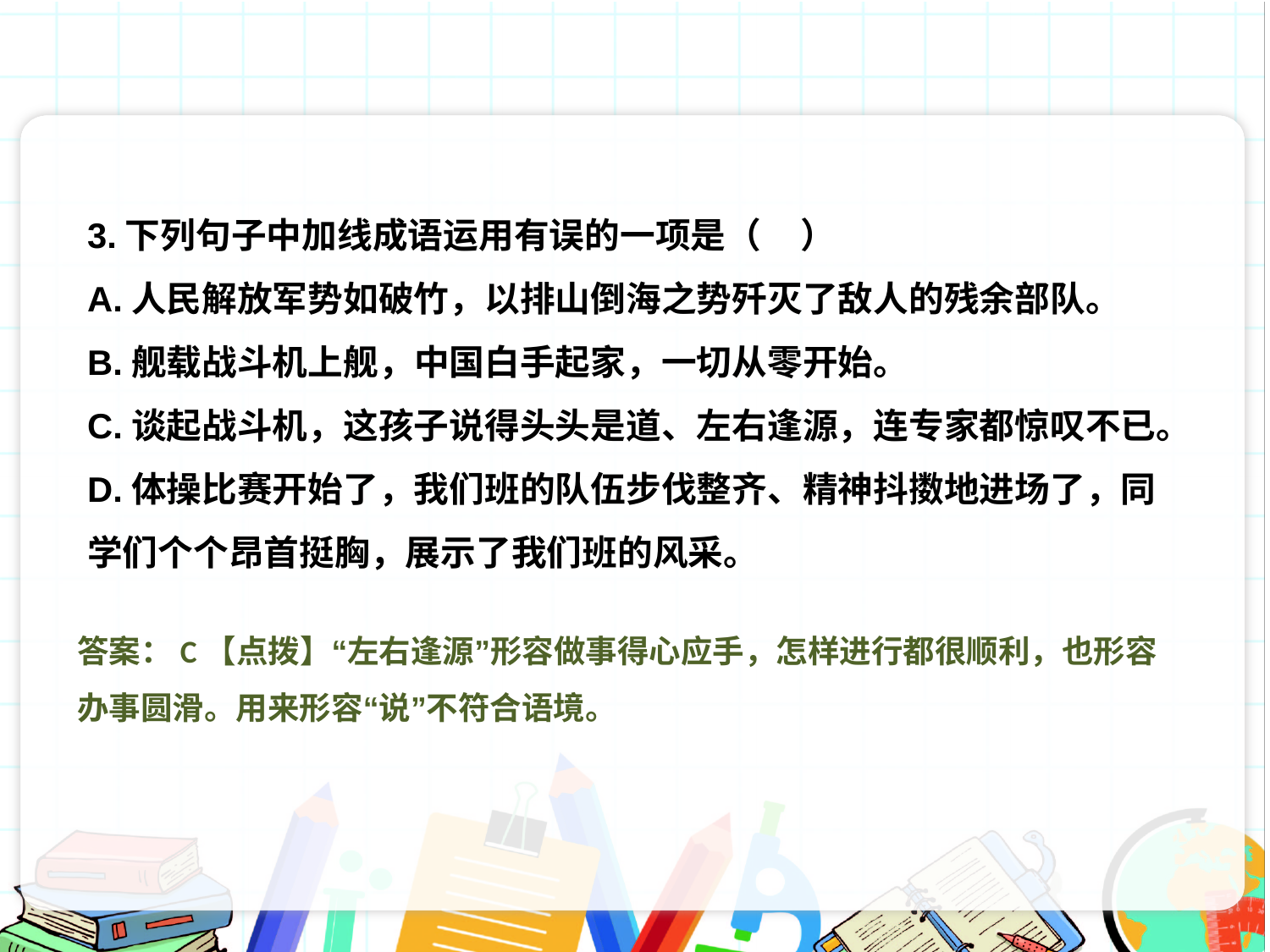

3.下列句子中加线成语运用有误的一项是（    ）
A.人民解放军势如破竹，以排山倒海之势歼灭了敌人的残余部队。
B.舰载战斗机上舰，中国白手起家，一切从零开始。
C.谈起战斗机，这孩子说得头头是道、左右逢源，连专家都惊叹不已。
D.体操比赛开始了，我们班的队伍步伐整齐、精神抖擞地进场了，同学们个个昂首挺胸，展示了我们班的风采。
答案：C【点拨】“左右逢源”形容做事得心应手，怎样进行都很顺利，也形容办事圆滑。用来形容“说”不符合语境。